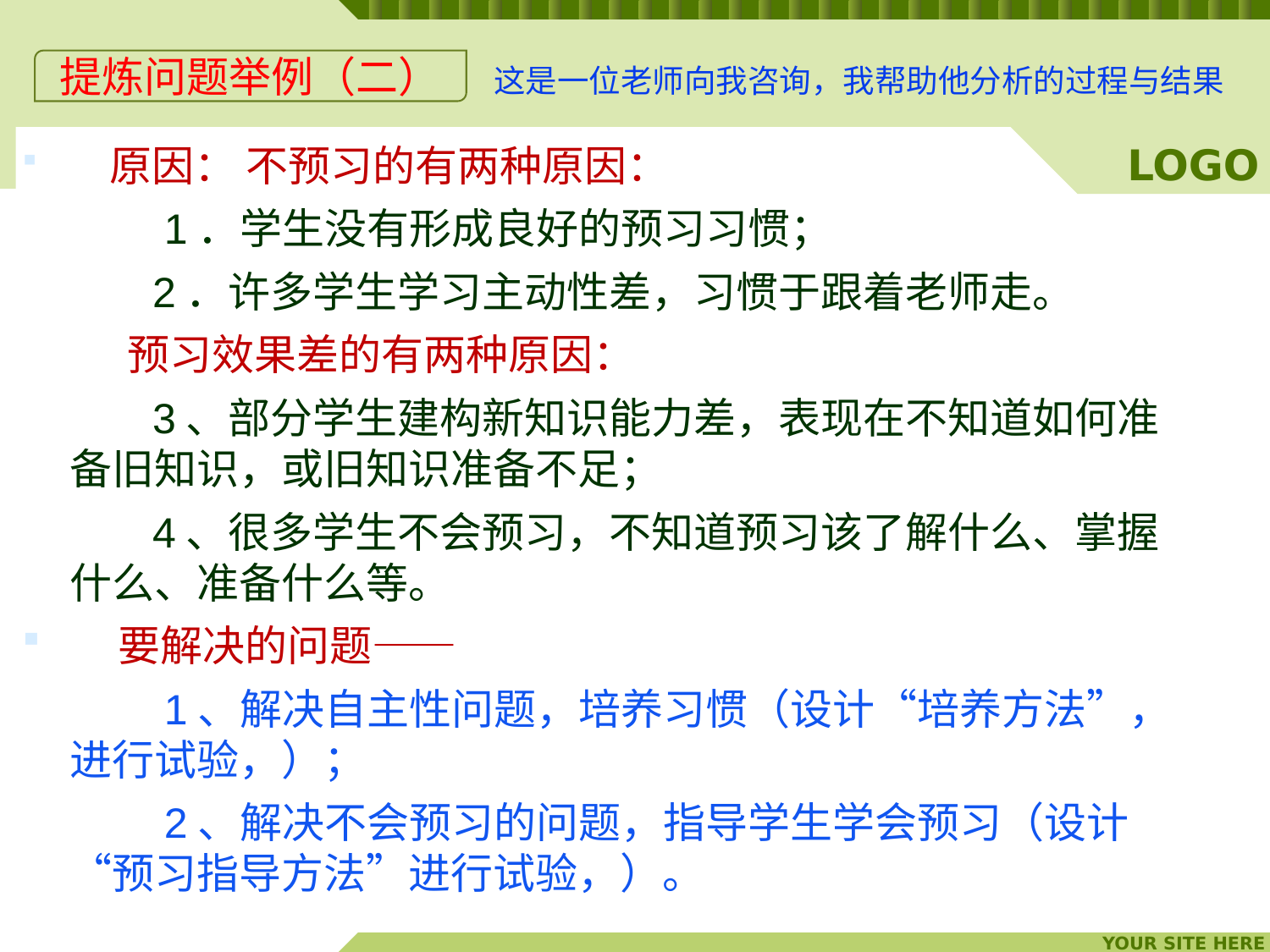

提炼问题举例（二）
这是一位老师向我咨询，我帮助他分析的过程与结果
    原因： 不预习的有两种原因：
            1．学生没有形成良好的预习习惯；
           2．许多学生学习主动性差，习惯于跟着老师走。
          预习效果差的有两种原因：
           3、部分学生建构新知识能力差，表现在不知道如何准备旧知识，或旧知识准备不足；
           4、很多学生不会预习，不知道预习该了解什么、掌握什么、准备什么等。
    要解决的问题——
            1、解决自主性问题，培养习惯（设计“培养方法”，进行试验，）；
            2、解决不会预习的问题，指导学生学会预习（设计“预习指导方法”进行试验，）。